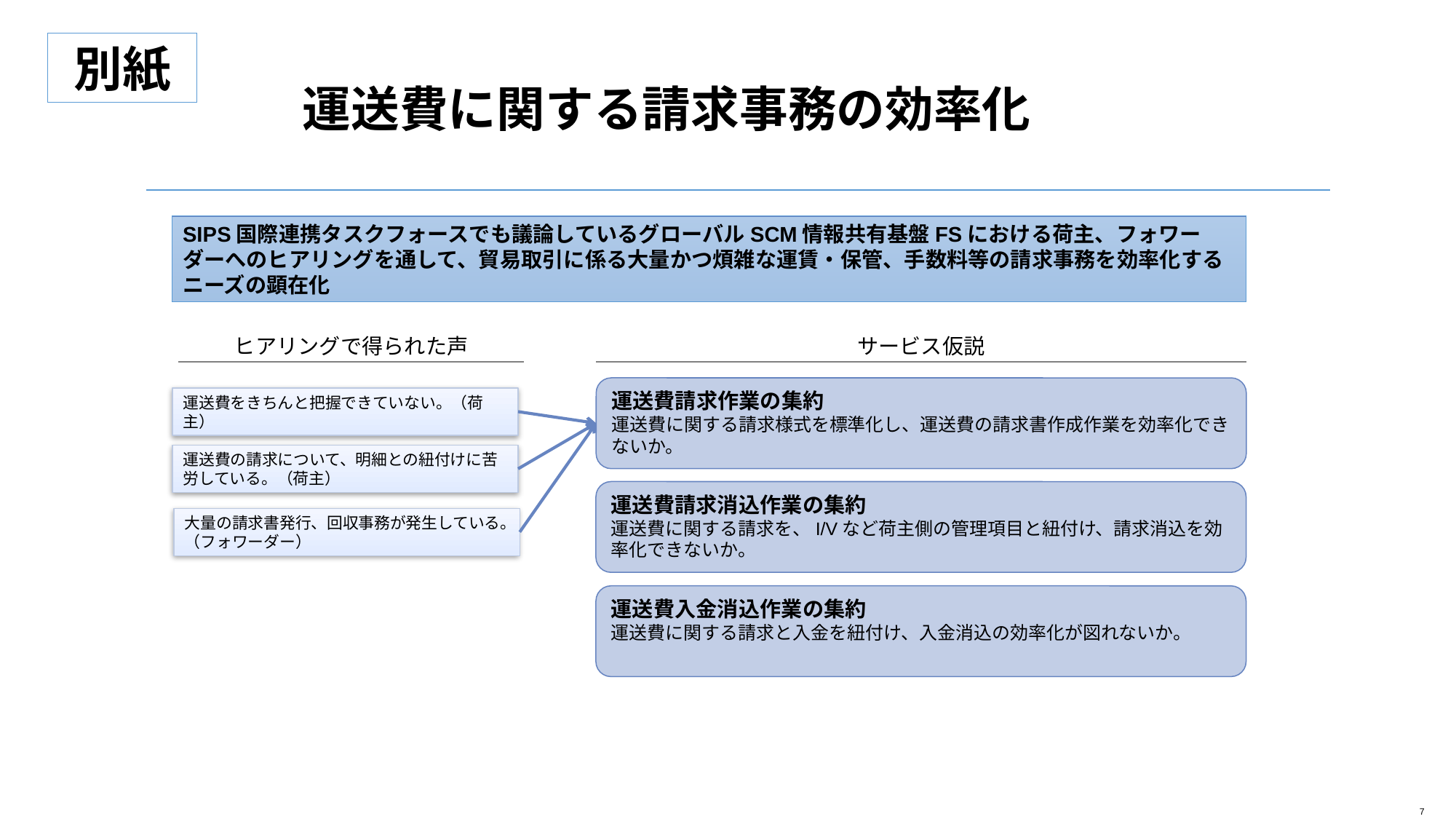

別紙
運送費に関する請求事務の効率化
SIPS国際連携タスクフォースでも議論しているグローバルSCM情報共有基盤FSにおける荷主、フォワーダーへのヒアリングを通して、貿易取引に係る大量かつ煩雑な運賃・保管、手数料等の請求事務を効率化するニーズの顕在化
ヒアリングで得られた声
サービス仮説
運送費請求作業の集約
運送費に関する請求様式を標準化し、運送費の請求書作成作業を効率化できないか。
運送費をきちんと把握できていない。（荷主）
運送費の請求について、明細との紐付けに苦労している。（荷主）
運送費請求消込作業の集約
運送費に関する請求を、I/Vなど荷主側の管理項目と紐付け、請求消込を効率化できないか。
大量の請求書発行、回収事務が発生している。
（フォワーダー）
運送費入金消込作業の集約
運送費に関する請求と入金を紐付け、入金消込の効率化が図れないか。